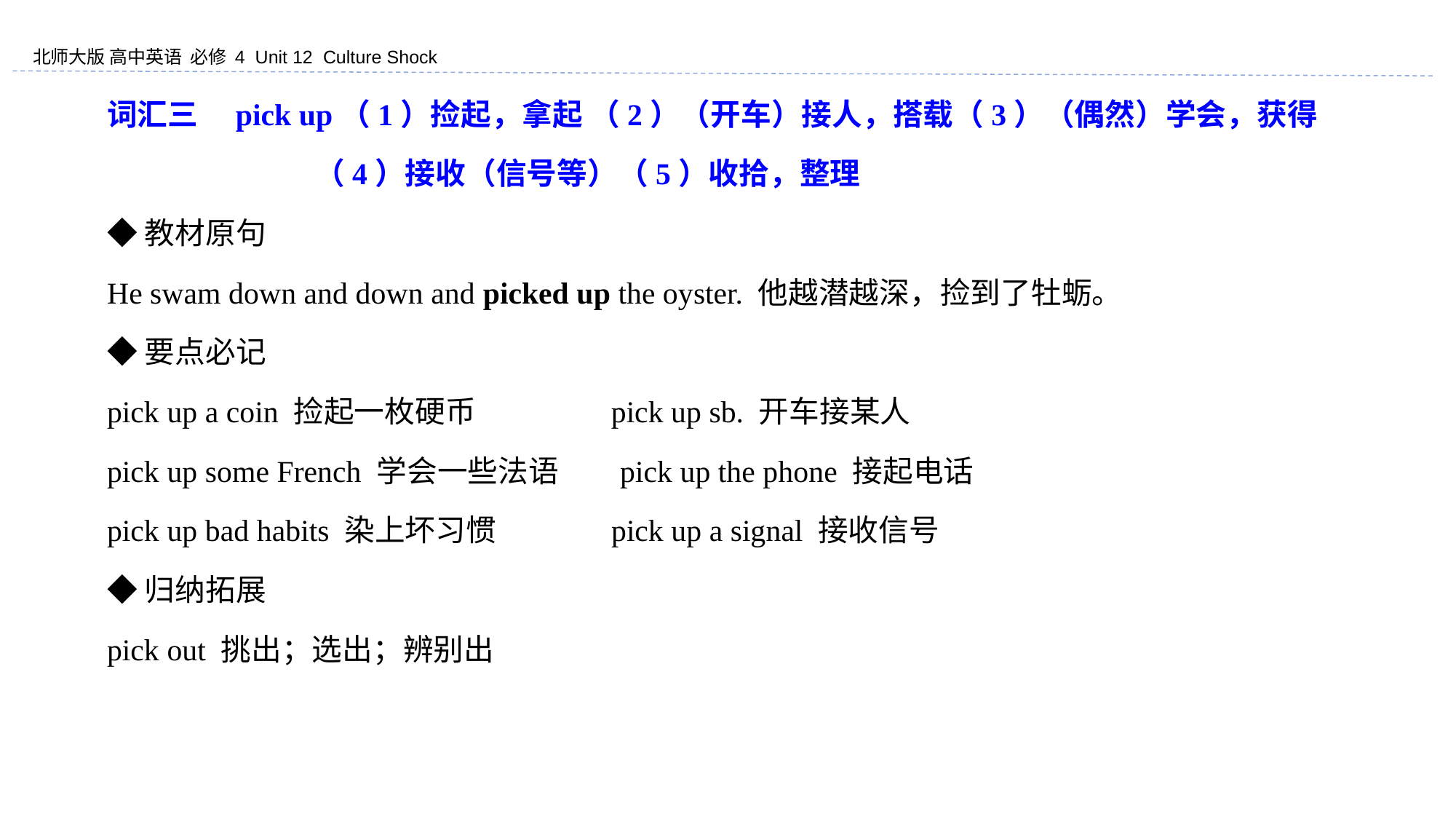

词汇三　pick up（1）捡起，拿起 （2）（开车）接人，搭载（3）（偶然）学会，获得
                             （4）接收（信号等）（5）收拾，整理
◆教材原句
He swam down and down and picked up the oyster. 他越潜越深，捡到了牡蛎。
◆要点必记
pick up a coin 捡起一枚硬币                   pick up sb. 开车接某人
pick up some French 学会一些法语        pick up the phone 接起电话
pick up bad habits 染上坏习惯                pick up a signal 接收信号
◆归纳拓展
pick out 挑出；选出；辨别出